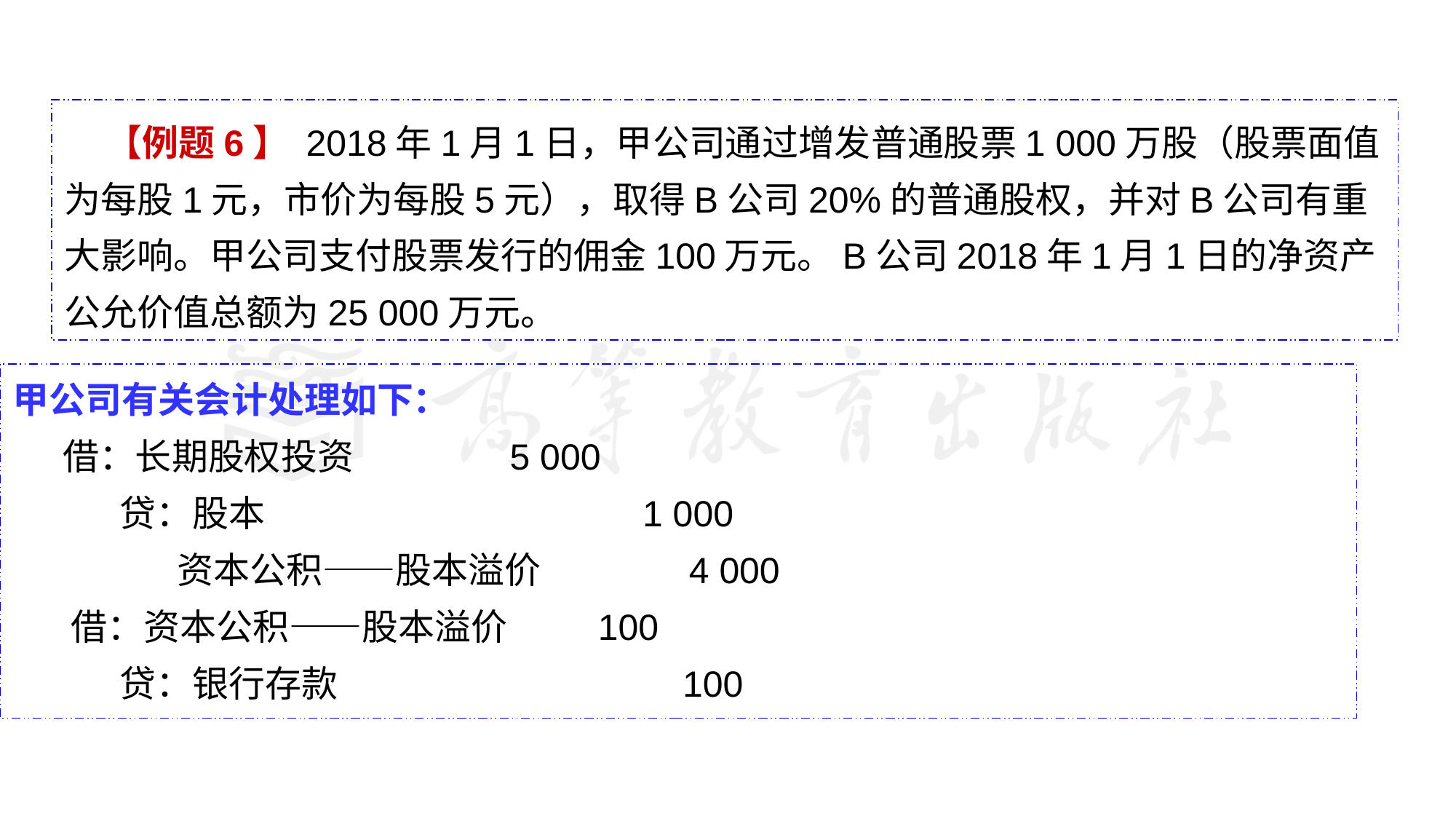

【例题6】 2018年1月1日，甲公司通过增发普通股票1 000万股（股票面值为每股1元，市价为每股5元），取得B公司20%的普通股权，并对B公司有重大影响。甲公司支付股票发行的佣金100万元。B公司2018年1月1日的净资产公允价值总额为25 000万元。
甲公司有关会计处理如下：
     借：长期股权投资                  5 000
            贷：股本                                             1 000
                   资本公积——股本溢价                 4 000
      借：资本公积——股本溢价          100
            贷：银行存款                                         100